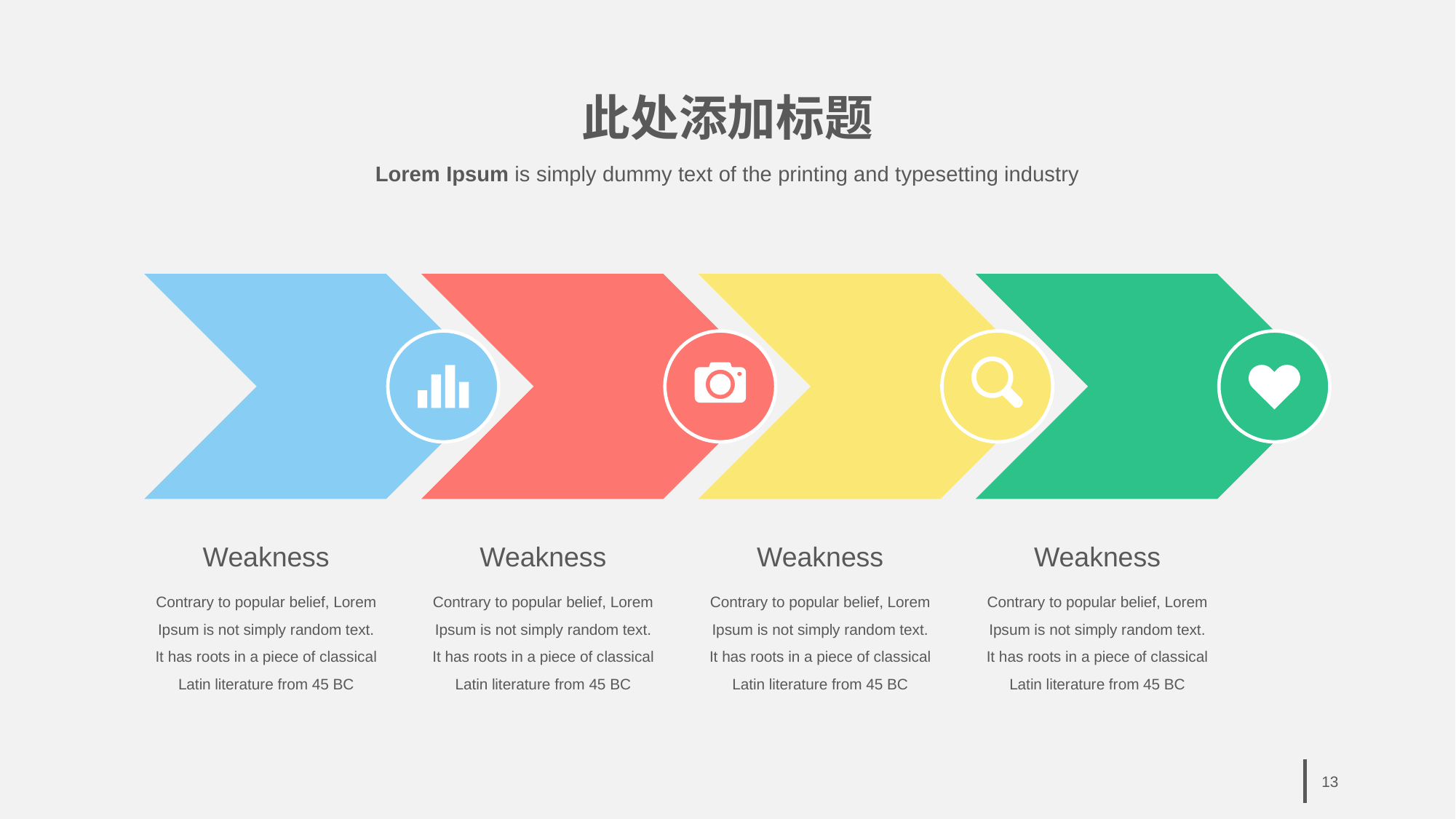

# 此处添加标题
Lorem Ipsum is simply dummy text of the printing and typesetting industry

Weakness
Contrary to popular belief, Lorem Ipsum is not simply random text. It has roots in a piece of classical Latin literature from 45 BC

Weakness
Contrary to popular belief, Lorem Ipsum is not simply random text. It has roots in a piece of classical Latin literature from 45 BC

Weakness
Contrary to popular belief, Lorem Ipsum is not simply random text. It has roots in a piece of classical Latin literature from 45 BC

Weakness
Contrary to popular belief, Lorem Ipsum is not simply random text. It has roots in a piece of classical Latin literature from 45 BC
13